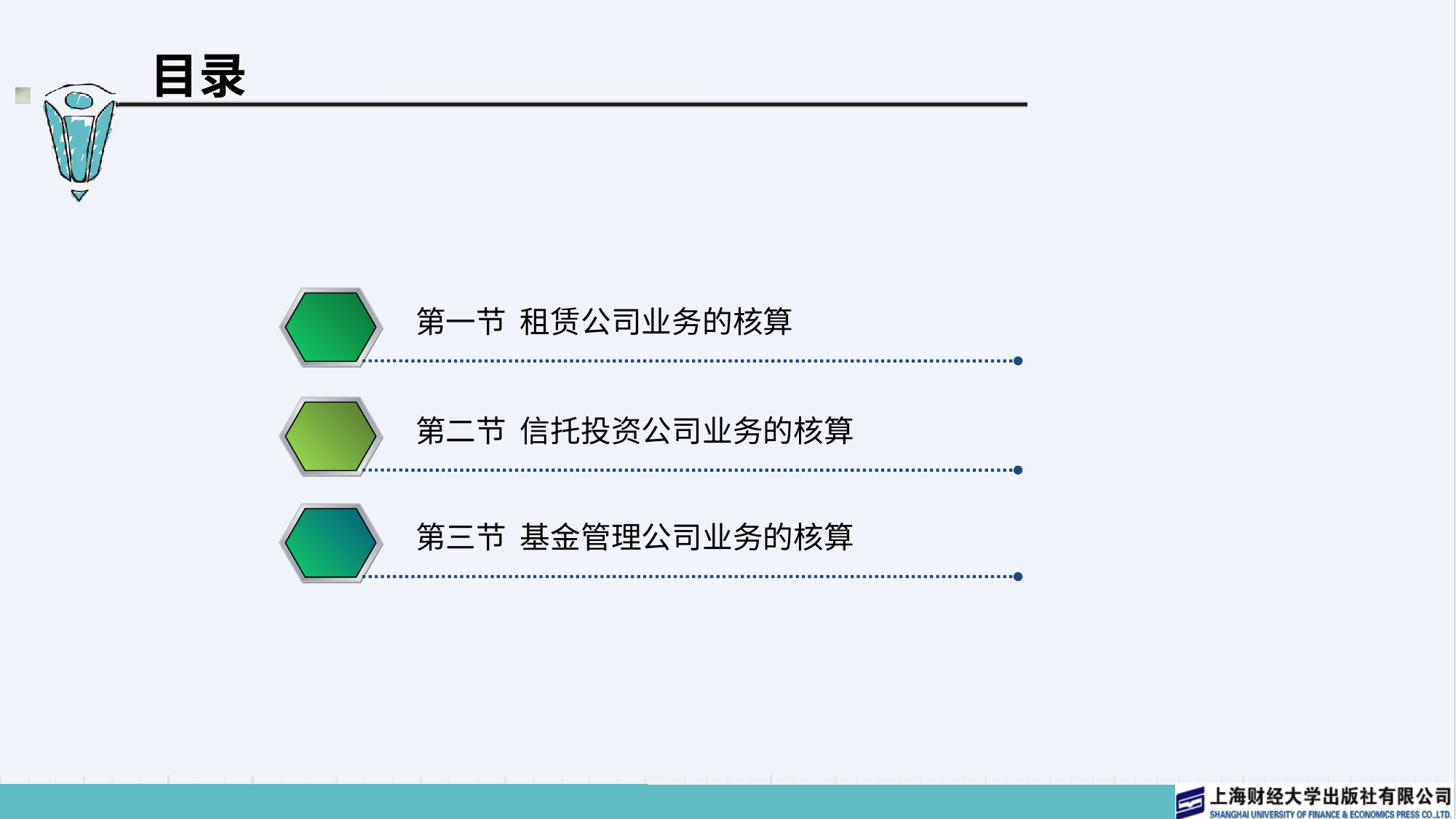

# 目录

第一节  租赁公司业务的核算

第二节  信托投资公司业务的核算

第三节  基金管理公司业务的核算